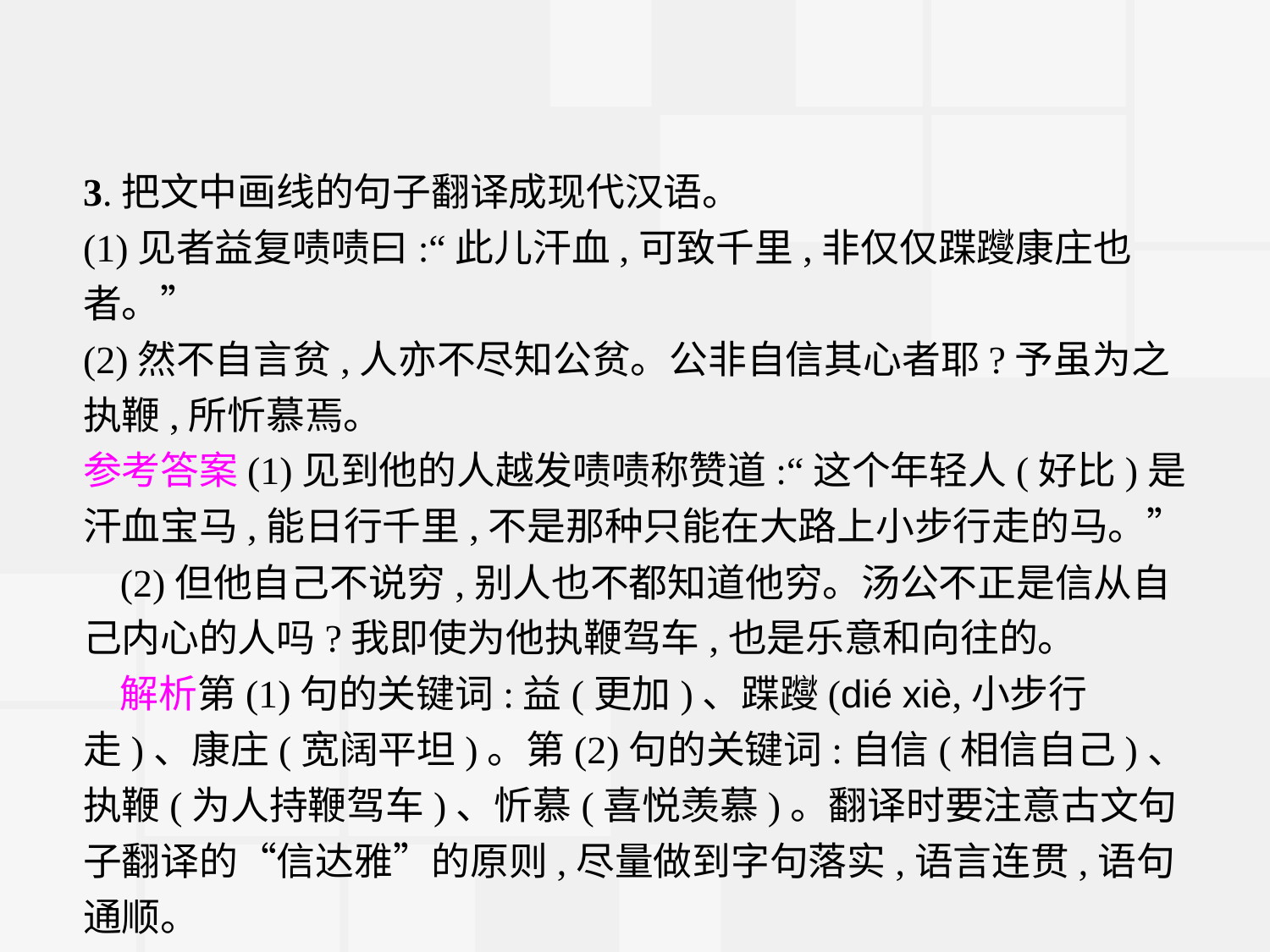

3.把文中画线的句子翻译成现代汉语。
(1)见者益复啧啧曰:“此儿汗血,可致千里,非仅仅蹀躞康庄也者。”
(2)然不自言贫,人亦不尽知公贫。公非自信其心者耶?予虽为之执鞭,所忻慕焉。
参考答案(1)见到他的人越发啧啧称赞道:“这个年轻人(好比)是汗血宝马,能日行千里,不是那种只能在大路上小步行走的马。”
(2)但他自己不说穷,别人也不都知道他穷。汤公不正是信从自己内心的人吗?我即使为他执鞭驾车,也是乐意和向往的。
解析第(1)句的关键词:益(更加)、蹀躞(dié xiè,小步行走)、康庄(宽阔平坦)。第(2)句的关键词:自信(相信自己)、执鞭(为人持鞭驾车)、忻慕(喜悦羡慕)。翻译时要注意古文句子翻译的“信达雅”的原则,尽量做到字句落实,语言连贯,语句通顺。